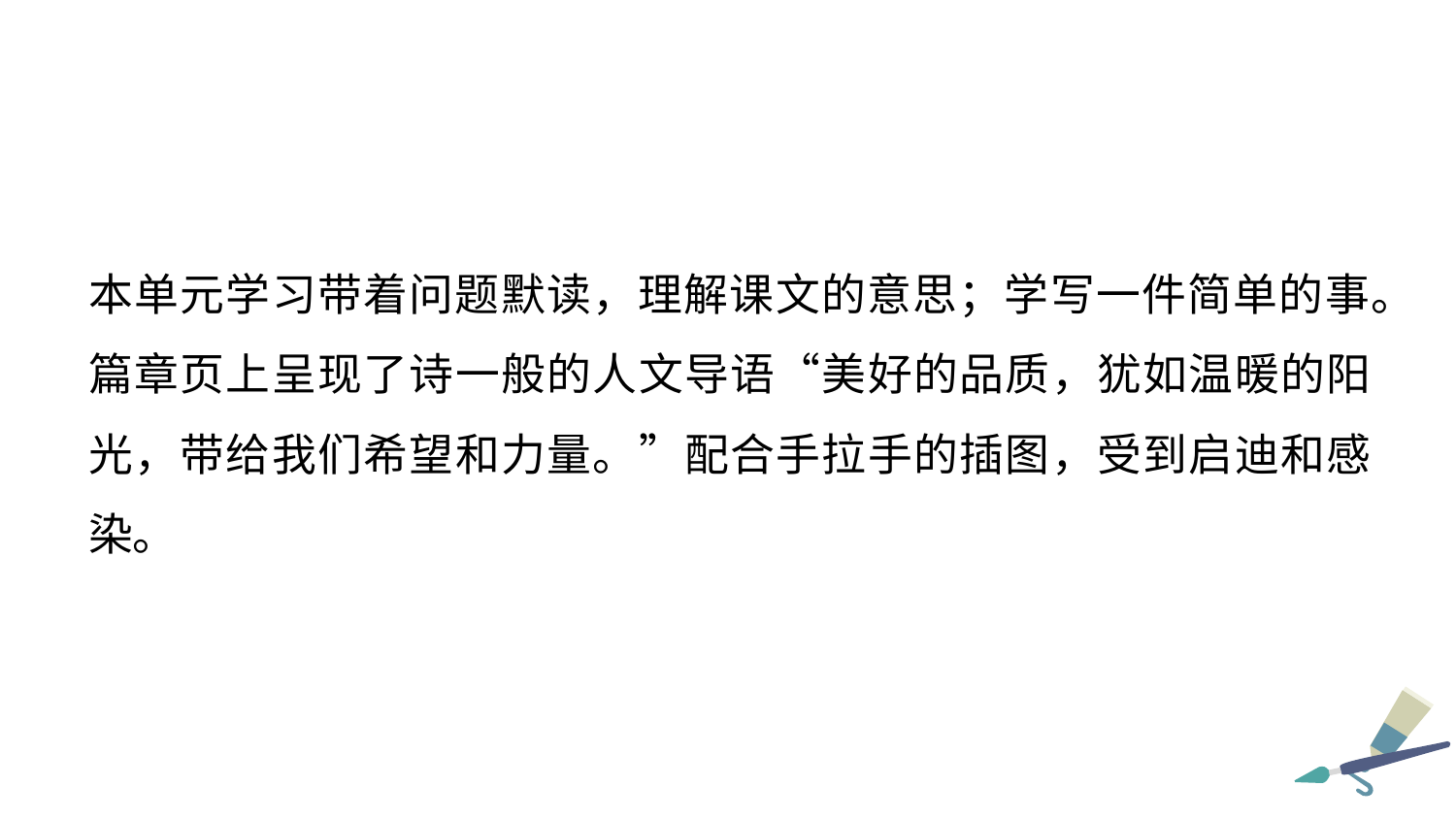

本单元学习带着问题默读，理解课文的意思；学写一件简单的事。篇章页上呈现了诗一般的人文导语“美好的品质，犹如温暖的阳光，带给我们希望和力量。”配合手拉手的插图，受到启迪和感染。